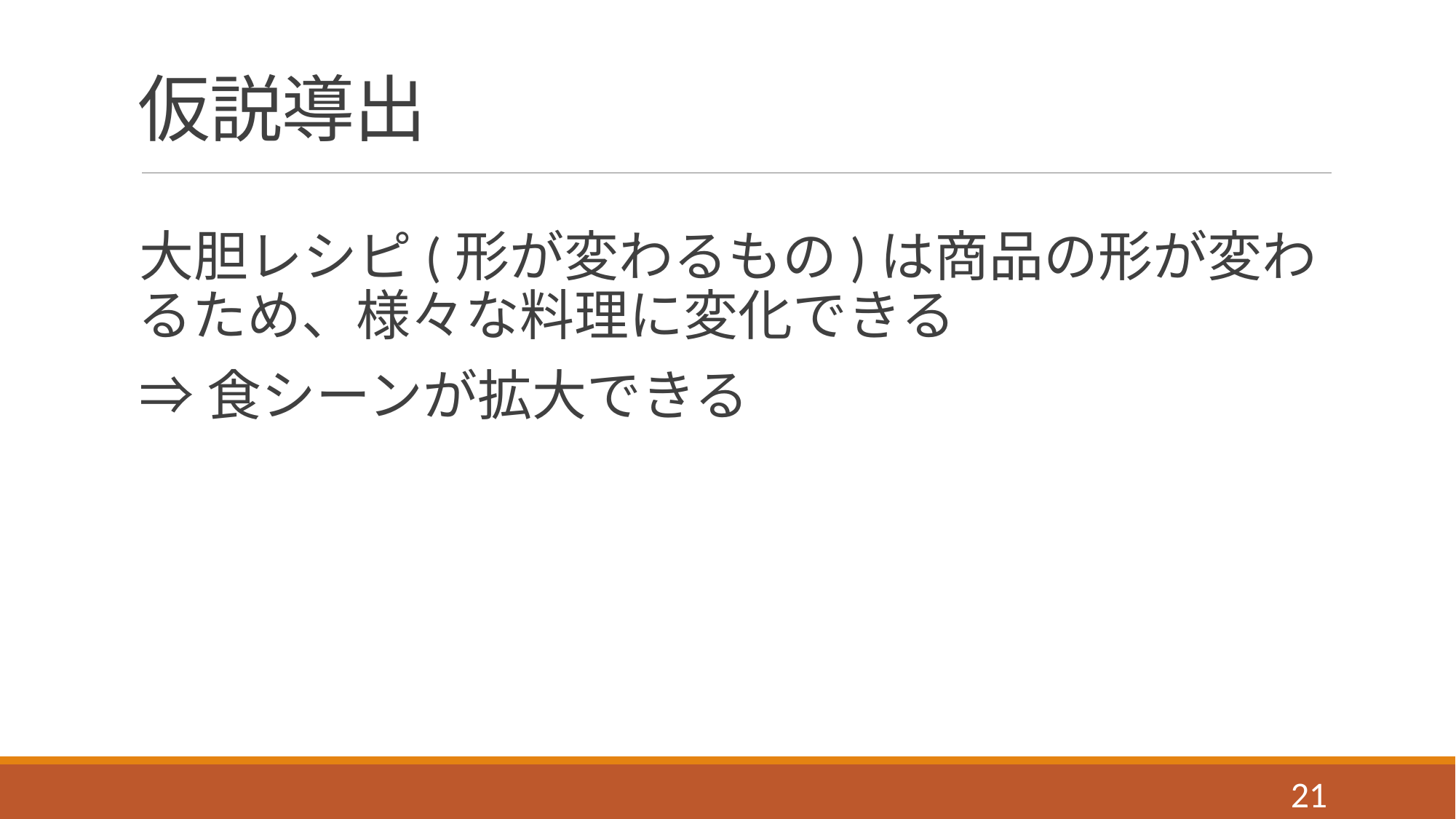

# 仮説導出
大胆レシピ(形が変わるもの)は商品の形が変わるため、様々な料理に変化できる
⇒食シーンが拡大できる
21